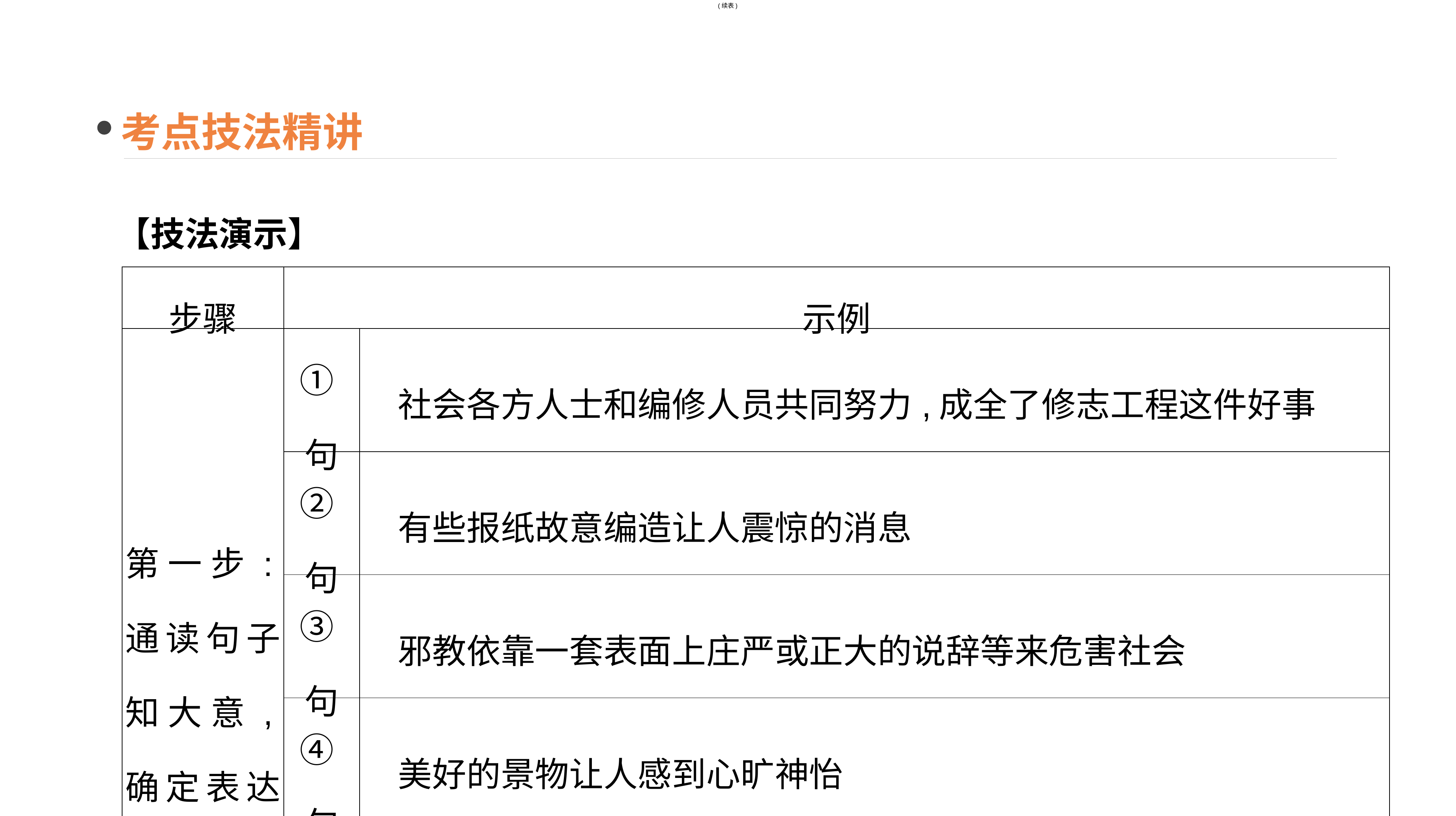

(续表)

考点技法精讲

【技法演示】
| 步骤 | 示例 |  |
| --- | --- | --- |
| 第一步:通读句子知大意,确定表达倾向 | ①句 | 社会各方人士和编修人员共同努力,成全了修志工程这件好事 |
|  | ②句 | 有些报纸故意编造让人震惊的消息 |
|  | ③句 | 邪教依靠一套表面上庄严或正大的说辞等来危害社会 |
|  | ④句 | 美好的景物让人感到心旷神怡 |
|  | ⑤句 | 林黛玉说宝玉是一个虚有其表的人 |
|  | ⑥句 | 我们要做好充分的准备,避免考场上紧张、害怕 |